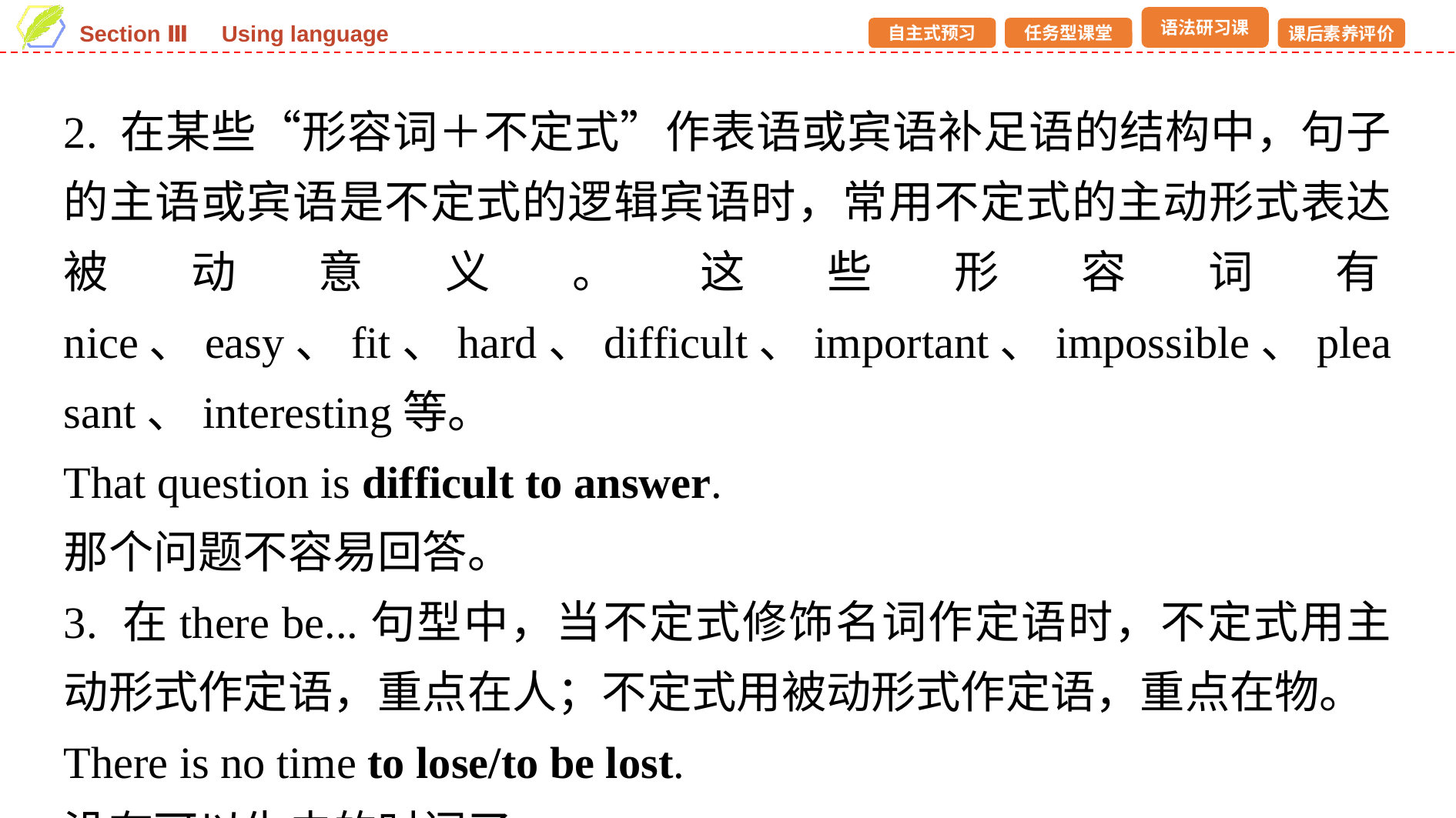

2. 在某些“形容词＋不定式”作表语或宾语补足语的结构中，句子的主语或宾语是不定式的逻辑宾语时，常用不定式的主动形式表达被动意义。这些形容词有nice、easy、fit、hard、difficult、important、impossible、pleasant、interesting等。
That question is difficult to answer.
那个问题不容易回答。
3. 在there be...句型中，当不定式修饰名词作定语时，不定式用主动形式作定语，重点在人；不定式用被动形式作定语，重点在物。
There is no time to lose/to be lost.
没有可以失去的时间了。